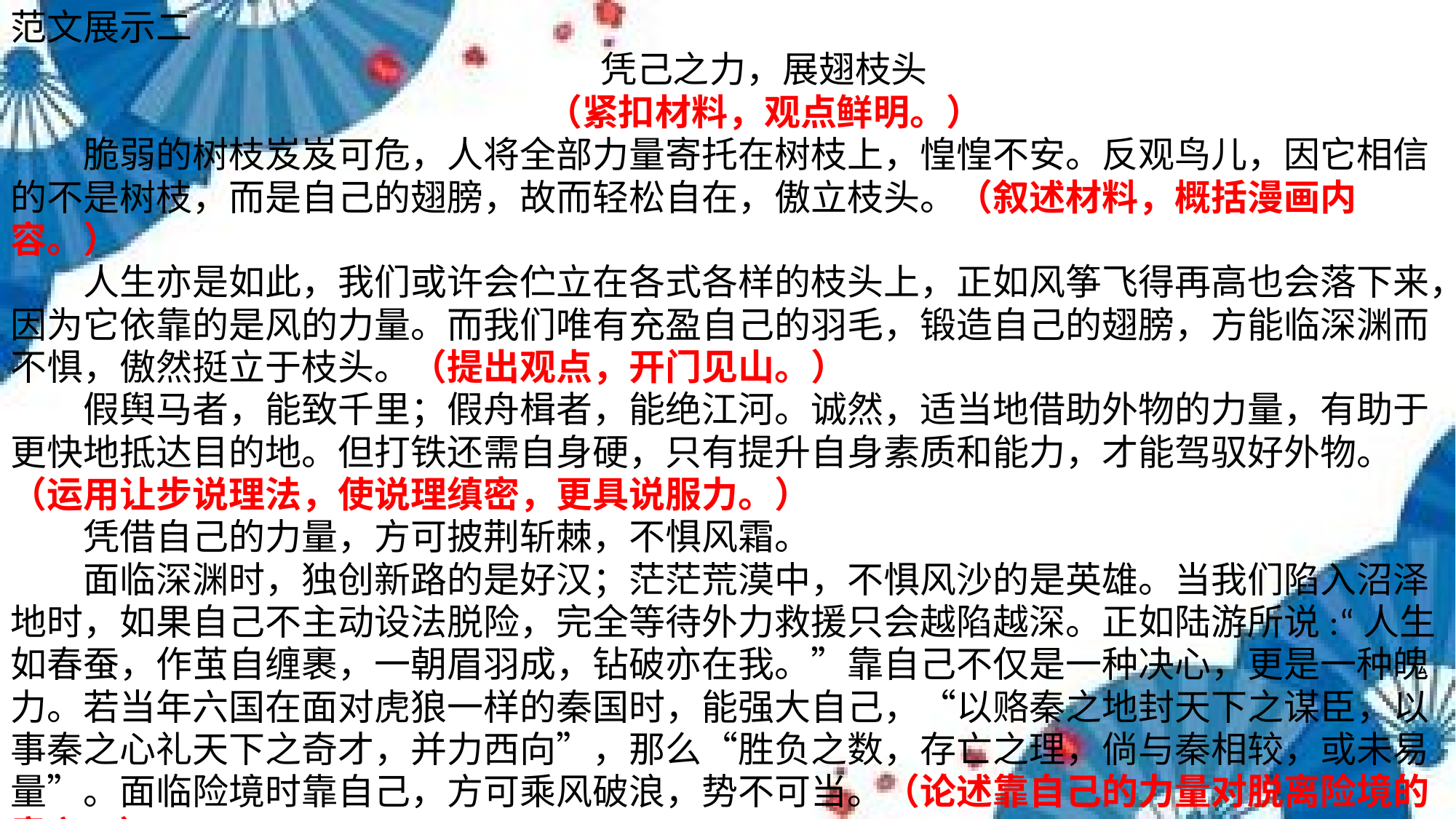

范文展示二
　　凭己之力，展翅枝头
　　（紧扣材料，观点鲜明。）
　　脆弱的树枝岌岌可危，人将全部力量寄托在树枝上，惶惶不安。反观鸟儿，因它相信的不是树枝，而是自己的翅膀，故而轻松自在，傲立枝头。（叙述材料，概括漫画内容。）
　　人生亦是如此，我们或许会伫立在各式各样的枝头上，正如风筝飞得再高也会落下来，因为它依靠的是风的力量。而我们唯有充盈自己的羽毛，锻造自己的翅膀，方能临深渊而不惧，傲然挺立于枝头。（提出观点，开门见山。）
　　假舆马者，能致千里；假舟楫者，能绝江河。诚然，适当地借助外物的力量，有助于更快地抵达目的地。但打铁还需自身硬，只有提升自身素质和能力，才能驾驭好外物。（运用让步说理法，使说理缜密，更具说服力。）
　　凭借自己的力量，方可披荆斩棘，不惧风霜。
　　面临深渊时，独创新路的是好汉；茫茫荒漠中，不惧风沙的是英雄。当我们陷入沼泽地时，如果自己不主动设法脱险，完全等待外力救援只会越陷越深。正如陆游所说:“人生如春蚕，作茧自缠裹，一朝眉羽成，钻破亦在我。”靠自己不仅是一种决心，更是一种魄力。若当年六国在面对虎狼一样的秦国时，能强大自己，“以赂秦之地封天下之谋臣，以事秦之心礼天下之奇才，并力西向”，那么“胜负之数，存亡之理，倘与秦相较，或未易量”。面临险境时靠自己，方可乘风破浪，势不可当。（论述靠自己的力量对脱离险境的意义。）